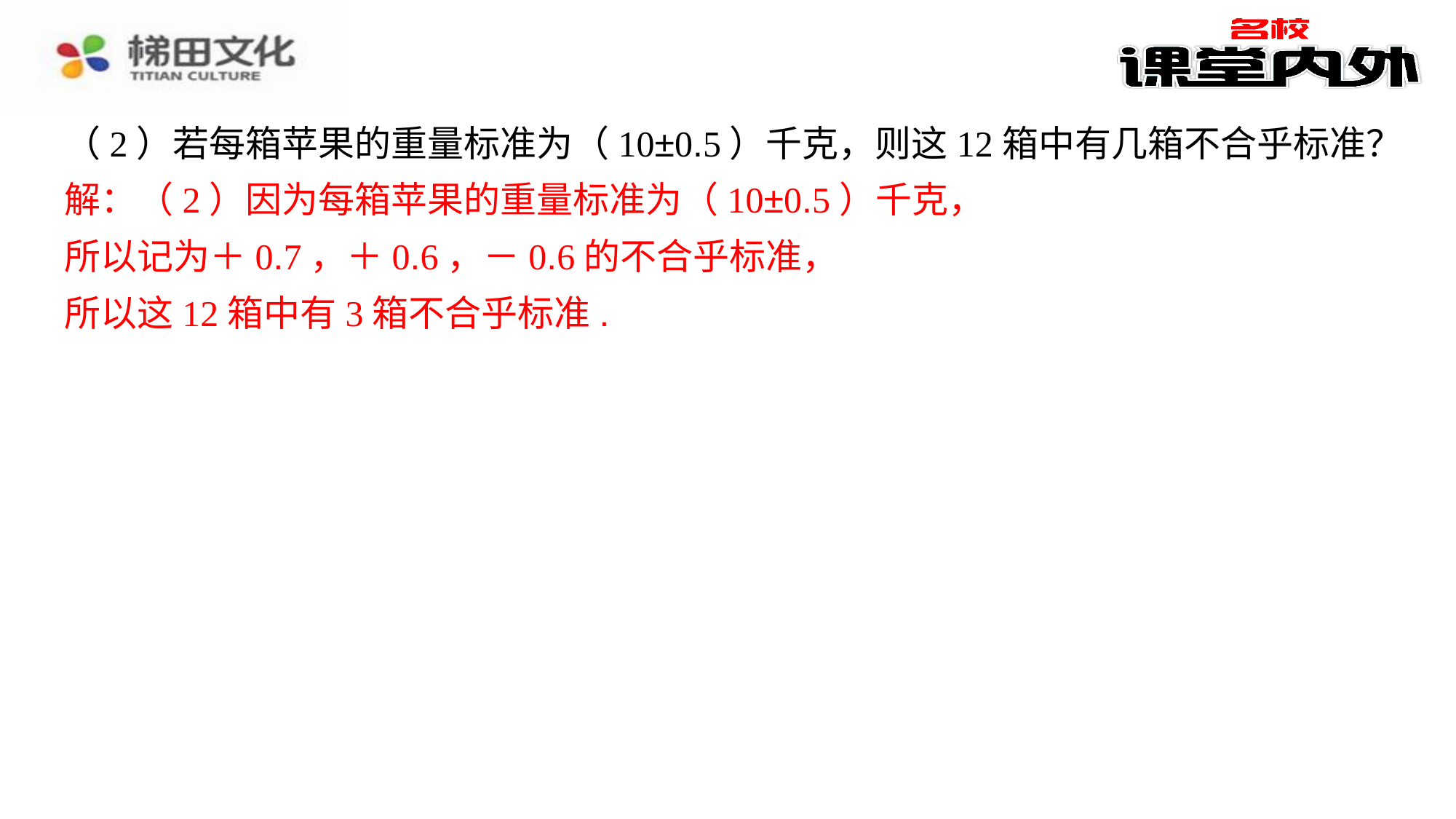

（2）若每箱苹果的重量标准为（10±0.5）千克，则这12箱中有几箱不合乎标准？
解：（2）因为每箱苹果的重量标准为（10±0.5）千克，
所以记为＋0.7，＋0.6，－0.6的不合乎标准，
所以这12箱中有3箱不合乎标准.
解：（2）因为每箱苹果的重量标准为（10±0.5）千克，
所以记为＋0.7，＋0.6，－0.6的不合乎标准，
所以这12箱中有3箱不合乎标准.